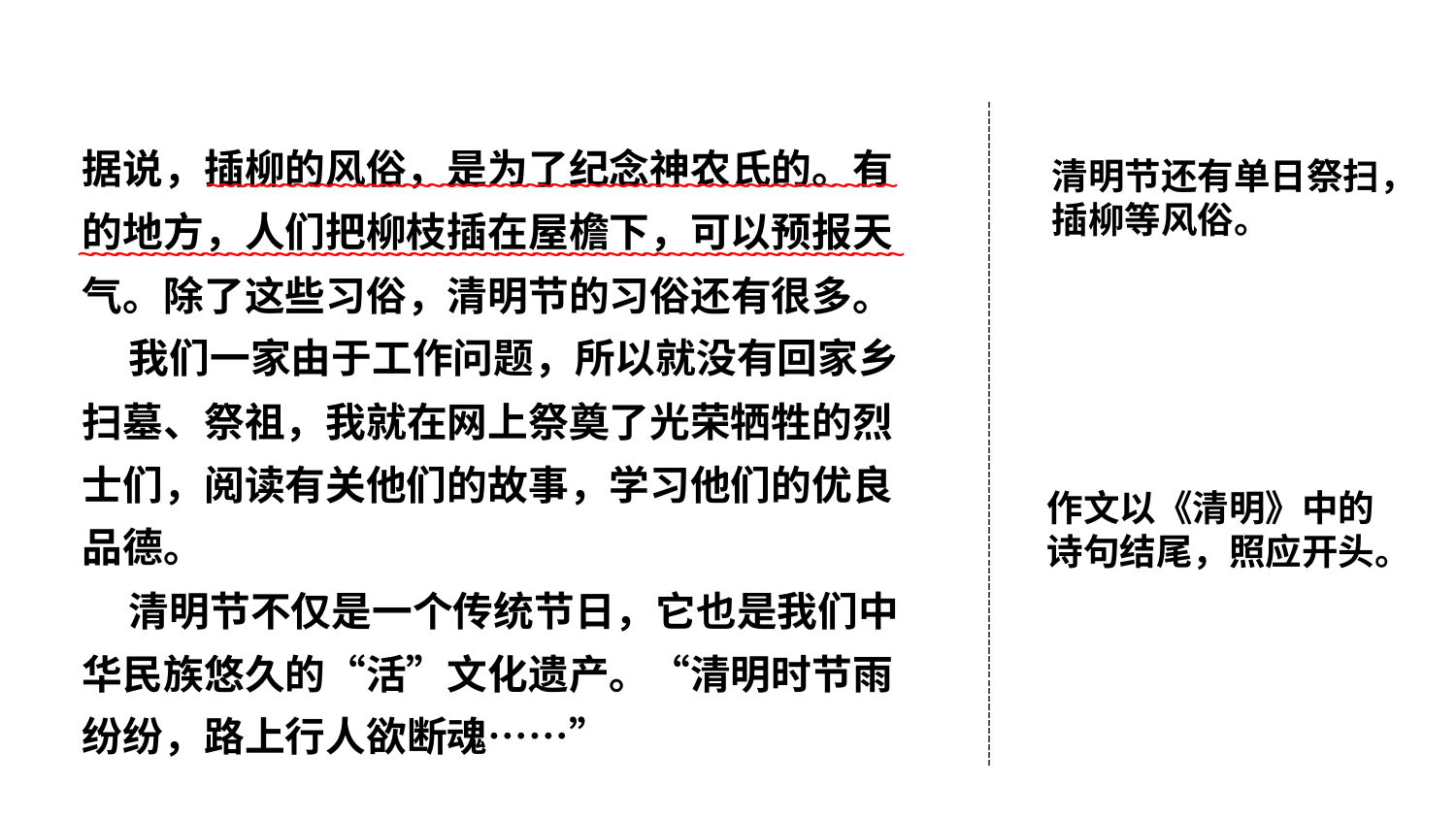

据说，插柳的风俗，是为了纪念神农氏的。有的地方，人们把柳枝插在屋檐下，可以预报天气。除了这些习俗，清明节的习俗还有很多。
    我们一家由于工作问题，所以就没有回家乡扫墓、祭祖，我就在网上祭奠了光荣牺牲的烈士们，阅读有关他们的故事，学习他们的优良品德。
    清明节不仅是一个传统节日，它也是我们中华民族悠久的“活”文化遗产。“清明时节雨纷纷，路上行人欲断魂……”
清明节还有单日祭扫，插柳等风俗。
~~~~~~~~~~~~~~~~~~~~~~~~~~~~~~~~~~~~~~~~~~~~~~~~~~~~~~~~
~~~~~~~~~~~~~~~~~~~~~~~~~~~~~~~~~~~~~~~~~~~~~~~~~~~~~~~~~~~~~~~~~~~
作文以《清明》中的诗句结尾，照应开头。